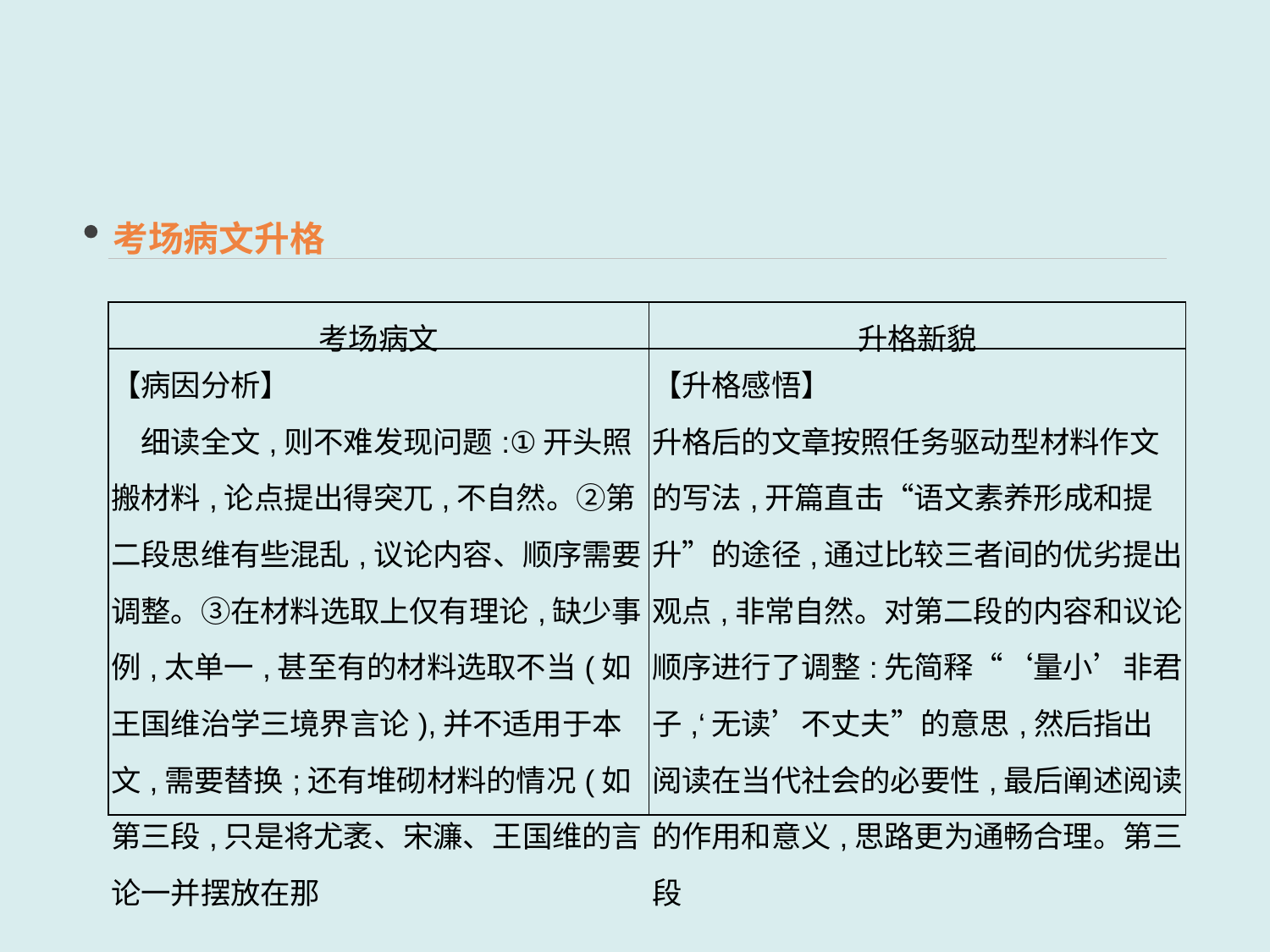

考场病文升格

| 考场病文 | 升格新貌 |
| --- | --- |
| 【病因分析】 　细读全文,则不难发现问题:①开头照搬材料,论点提出得突兀,不自然。②第二段思维有些混乱,议论内容、顺序需要调整。③在材料选取上仅有理论,缺少事例,太单一,甚至有的材料选取不当(如王国维治学三境界言论),并不适用于本文,需要替换;还有堆砌材料的情况(如第三段,只是将尤袤、宋濂、王国维的言论一并摆放在那 | 【升格感悟】 升格后的文章按照任务驱动型材料作文的写法,开篇直击“语文素养形成和提升”的途径,通过比较三者间的优劣提出观点,非常自然。对第二段的内容和议论顺序进行了调整:先简释“‘量小’非君子,‘无读’不丈夫”的意思,然后指出阅读在当代社会的必要性,最后阐述阅读的作用和意义,思路更为通畅合理。第三段 |